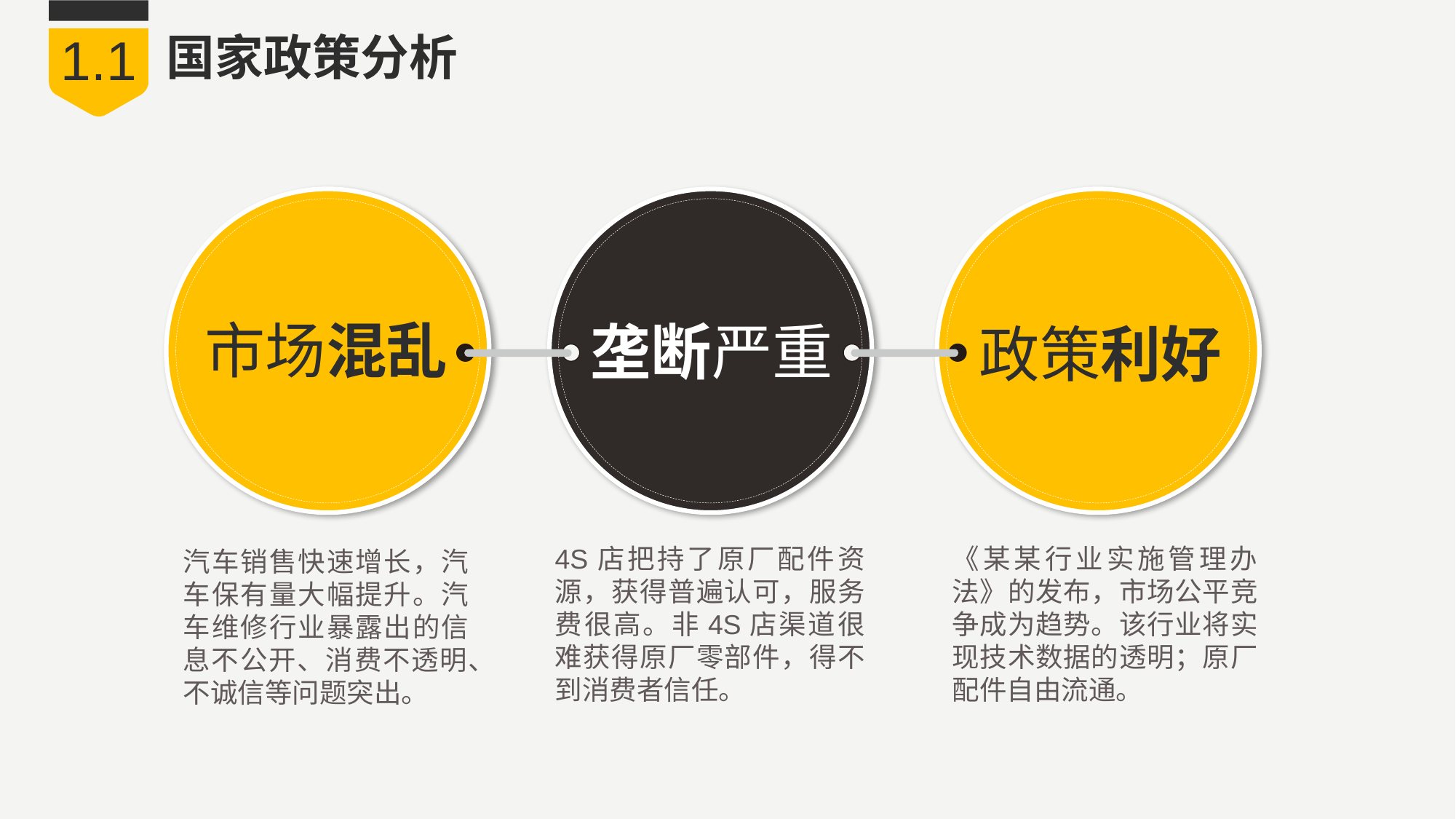

1.1
国家政策分析

垄断严重

政策利好

市场混乱

4S店把持了原厂配件资源，获得普遍认可，服务费很高。非4S店渠道很难获得原厂零部件，得不到消费者信任。
《某某行业实施管理办法》的发布，市场公平竞争成为趋势。该行业将实现技术数据的透明；原厂配件自由流通。
汽车销售快速增长，汽车保有量大幅提升。汽车维修行业暴露出的信息不公开、消费不透明、不诚信等问题突出。